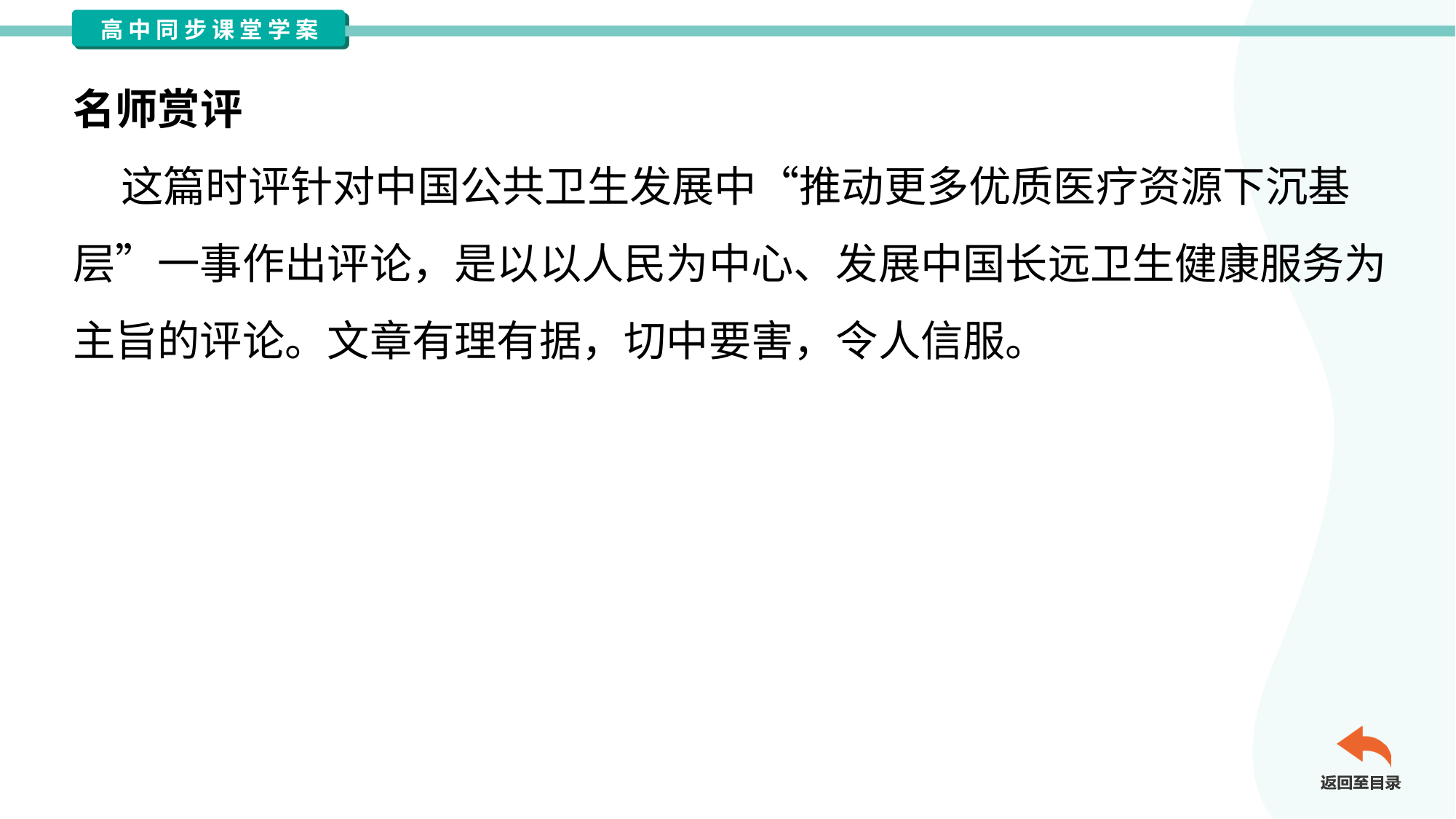

名师赏评
    这篇时评针对中国公共卫生发展中“推动更多优质医疗资源下沉基
层”一事作出评论，是以以人民为中心、发展中国长远卫生健康服务为
主旨的评论。文章有理有据，切中要害，令人信服。